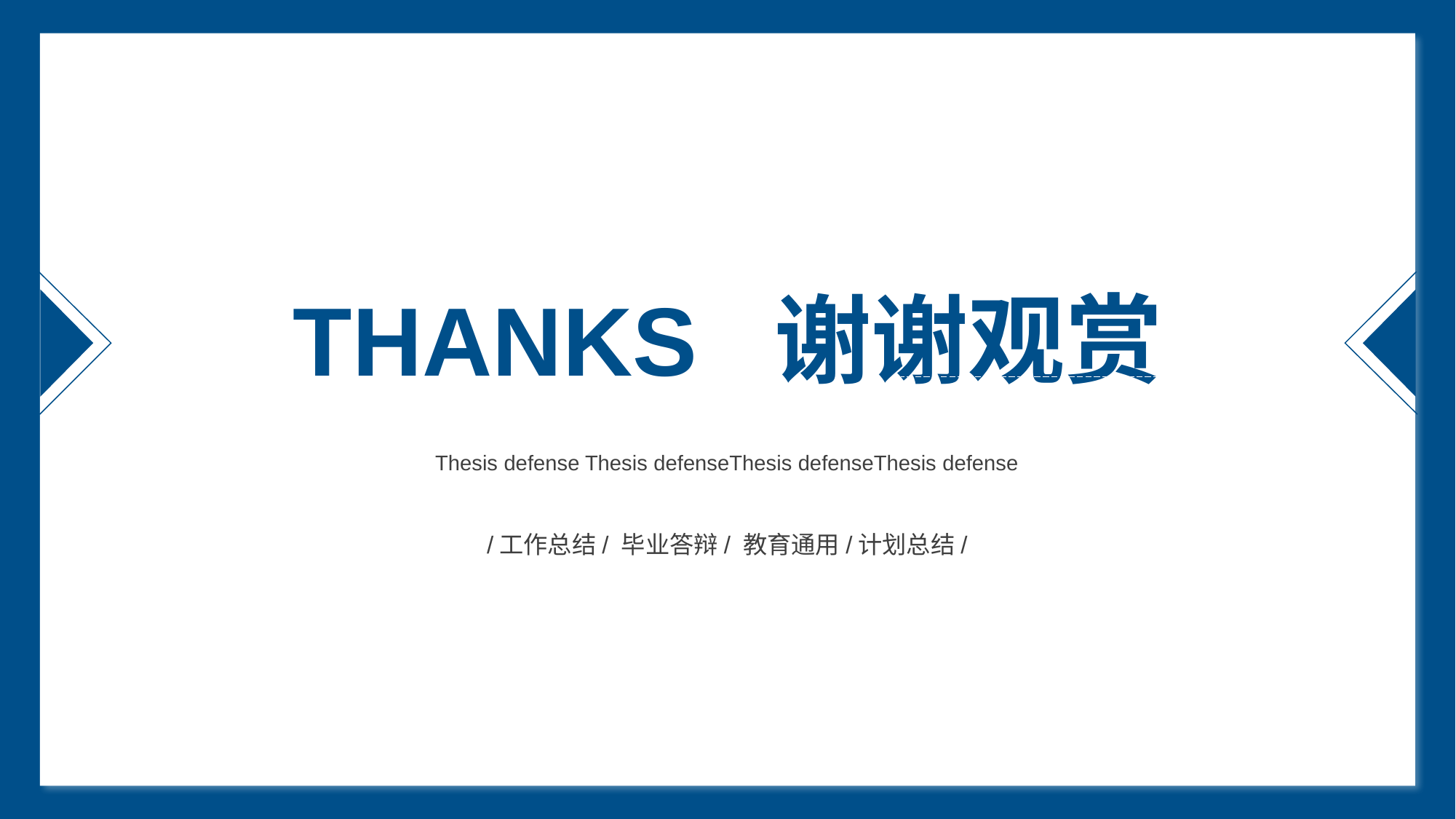

THANKS  谢谢观赏

在此输入您的学校名字
Thesis defense Thesis defenseThesis defenseThesis defense
/工作总结/ 毕业答辩/ 教育通用/计划总结/